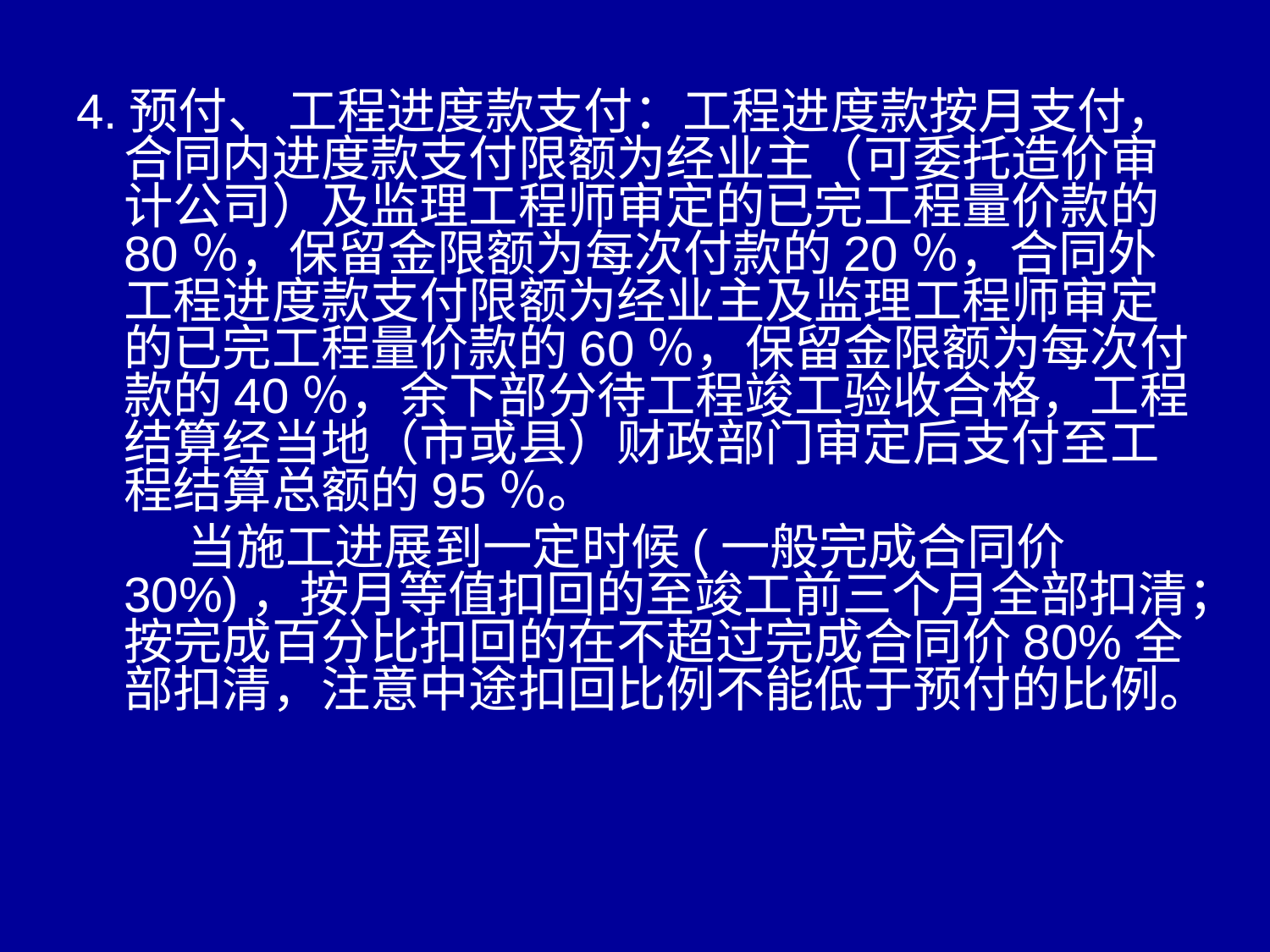

4.预付、 工程进度款支付：工程进度款按月支付，合同内进度款支付限额为经业主（可委托造价审计公司）及监理工程师审定的已完工程量价款的80％，保留金限额为每次付款的20％，合同外工程进度款支付限额为经业主及监理工程师审定的已完工程量价款的60％，保留金限额为每次付款的40％，余下部分待工程竣工验收合格，工程结算经当地（市或县）财政部门审定后支付至工程结算总额的95％。
         当施工进展到一定时候(一般完成合同价30%)，按月等值扣回的至竣工前三个月全部扣清；按完成百分比扣回的在不超过完成合同价80%全部扣清，注意中途扣回比例不能低于预付的比例。